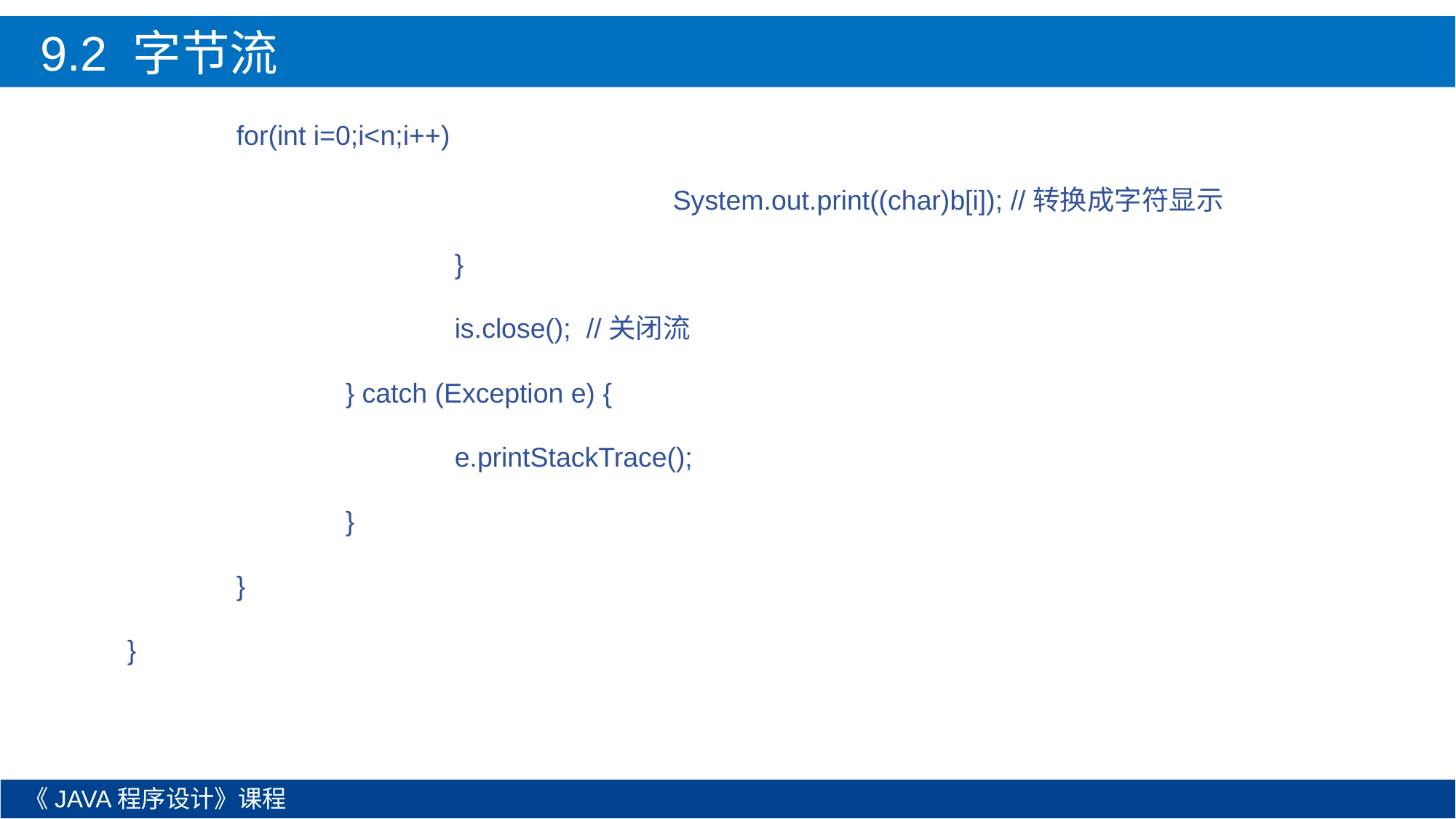

9.2 字节流
	for(int i=0;i<n;i++)
					System.out.print((char)b[i]); //转换成字符显示
			}
			is.close();  //关闭流
		} catch (Exception e) {
			e.printStackTrace();
		}
	}
}
《JAVA程序设计》课程